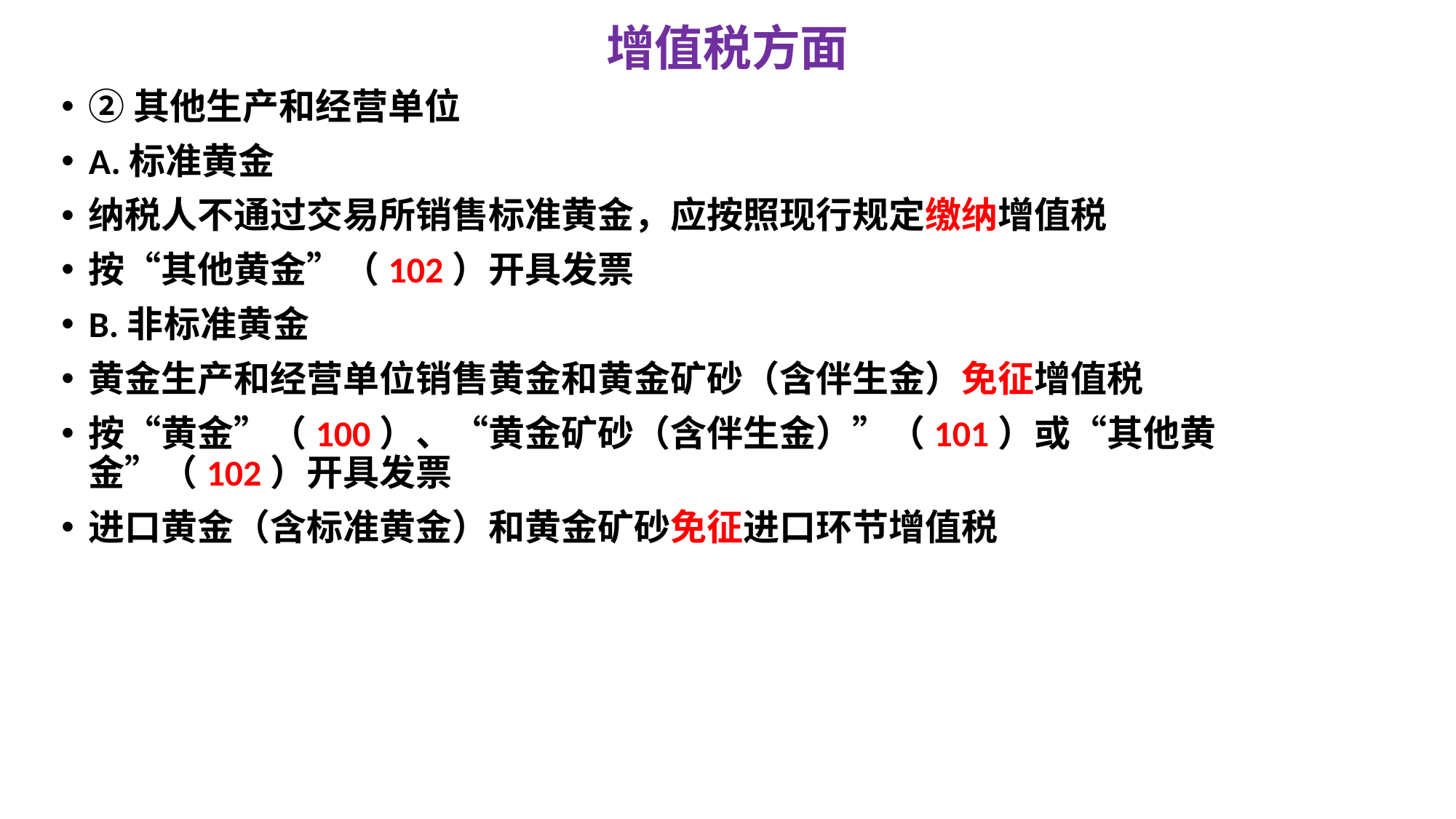

# 增值税方面
②其他生产和经营单位
A.标准黄金
纳税人不通过交易所销售标准黄金，应按照现行规定缴纳增值税
按“其他黄金”（102）开具发票
B.非标准黄金
黄金生产和经营单位销售黄金和黄金矿砂（含伴生金）免征增值税
按“黄金”（100）、“黄金矿砂（含伴生金）”（101）或“其他黄金”（102）开具发票
进口黄金（含标准黄金）和黄金矿砂免征进口环节增值税